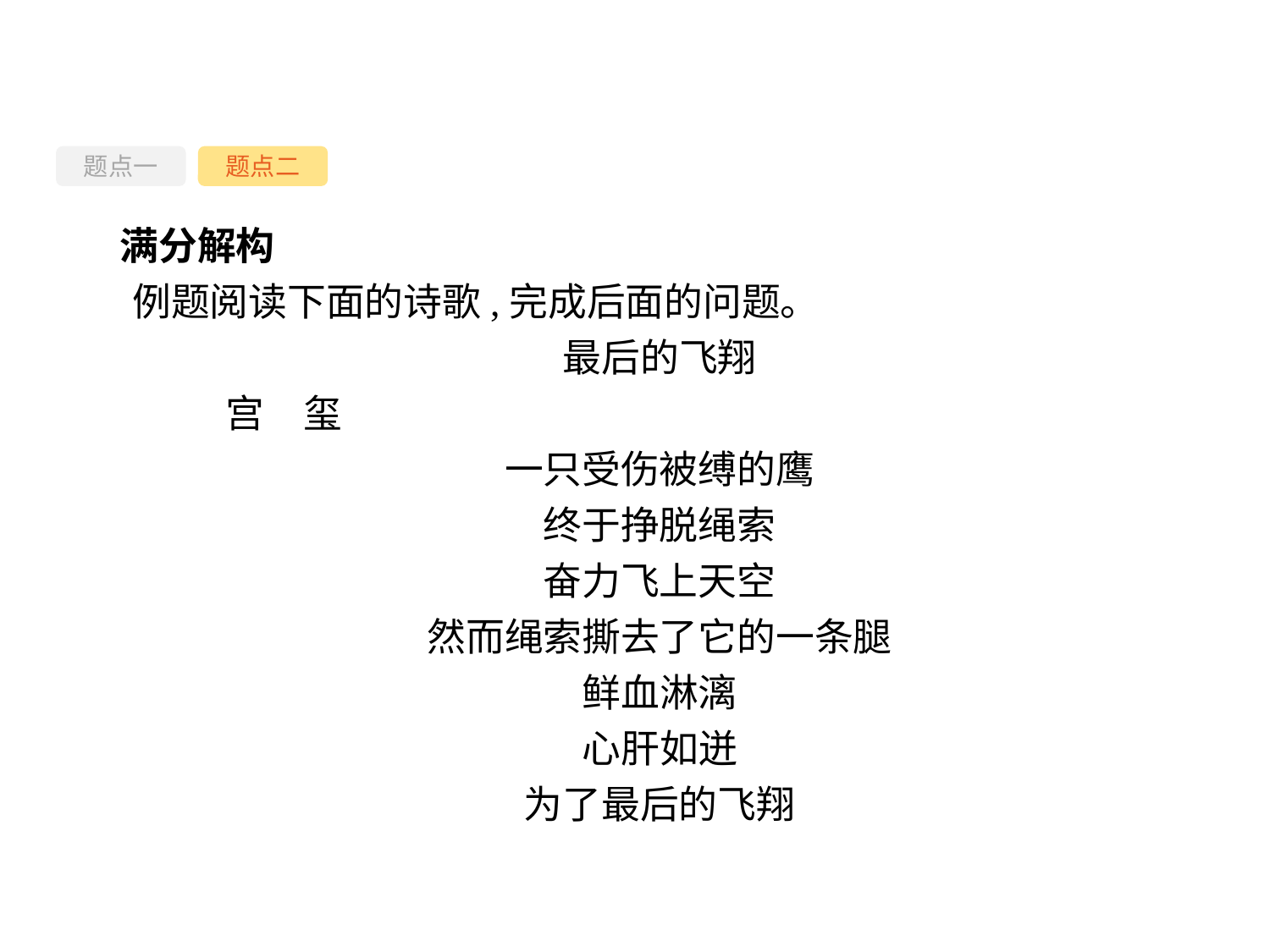

题点一
题点二
满分解构
例题阅读下面的诗歌,完成后面的问题。
最后的飞翔
	宫　玺
一只受伤被缚的鹰
终于挣脱绳索
奋力飞上天空
然而绳索撕去了它的一条腿
鲜血淋漓
心肝如迸
为了最后的飞翔
-36-